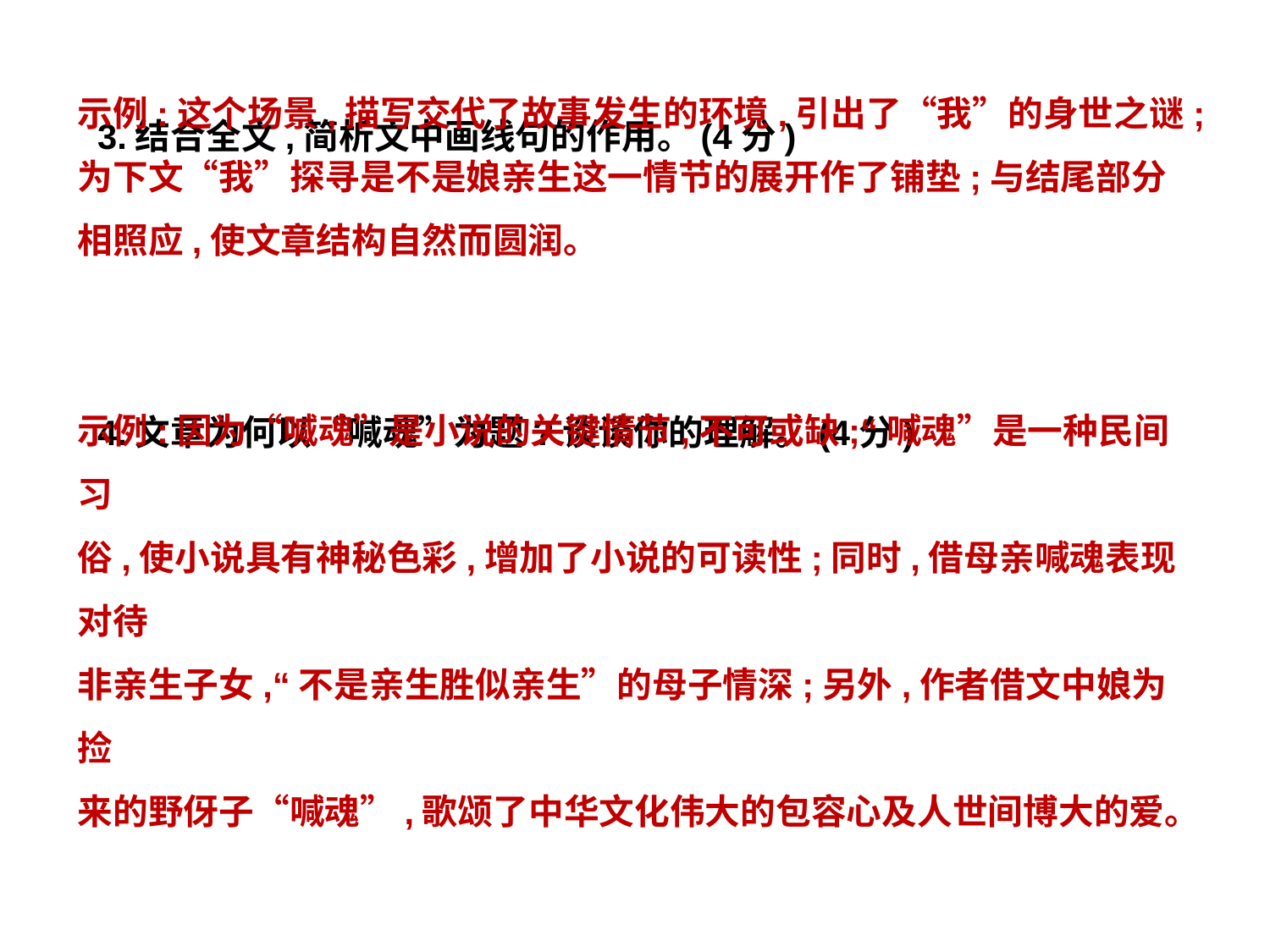

3.结合全文,简析文中画线句的作用。(4分)

4.文章为何以“喊魂”为题?谈谈你的理解。(4分)
示例:这个场景,描写交代了故事发生的环境,引出了“我”的身世之谜;
为下文“我”探寻是不是娘亲生这一情节的展开作了铺垫;与结尾部分
相照应,使文章结构自然而圆润。

示例:因为“喊魂”是小说的关键情节,不可或缺;“喊魂”是一种民间习
俗,使小说具有神秘色彩,增加了小说的可读性;同时,借母亲喊魂表现对待
非亲生子女,“不是亲生胜似亲生”的母子情深;另外,作者借文中娘为捡
来的野伢子“喊魂”,歌颂了中华文化伟大的包容心及人世间博大的爱。